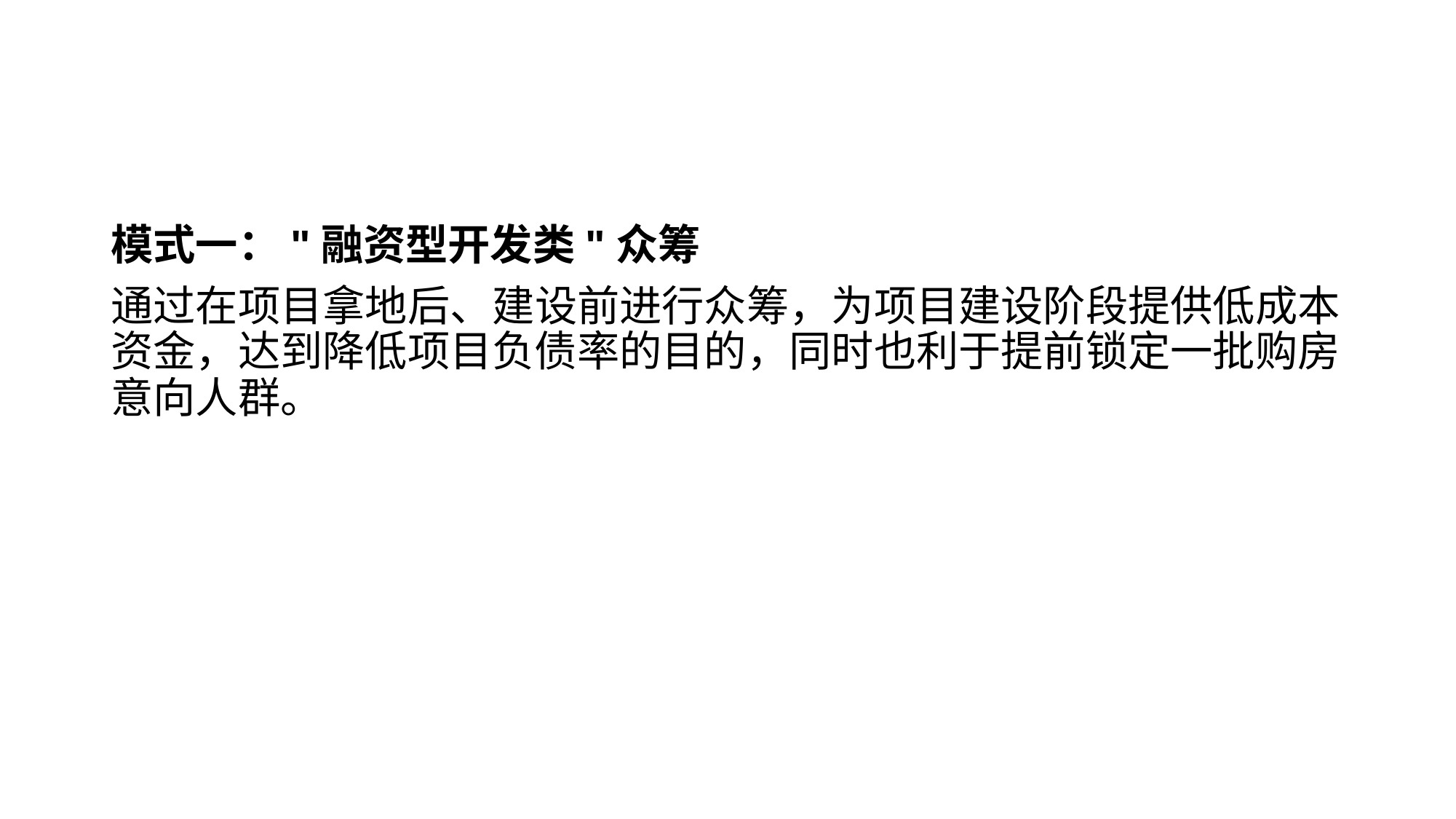

#
模式一："融资型开发类"众筹
通过在项目拿地后、建设前进行众筹，为项目建设阶段提供低成本资金，达到降低项目负债率的目的，同时也利于提前锁定一批购房意向人群。